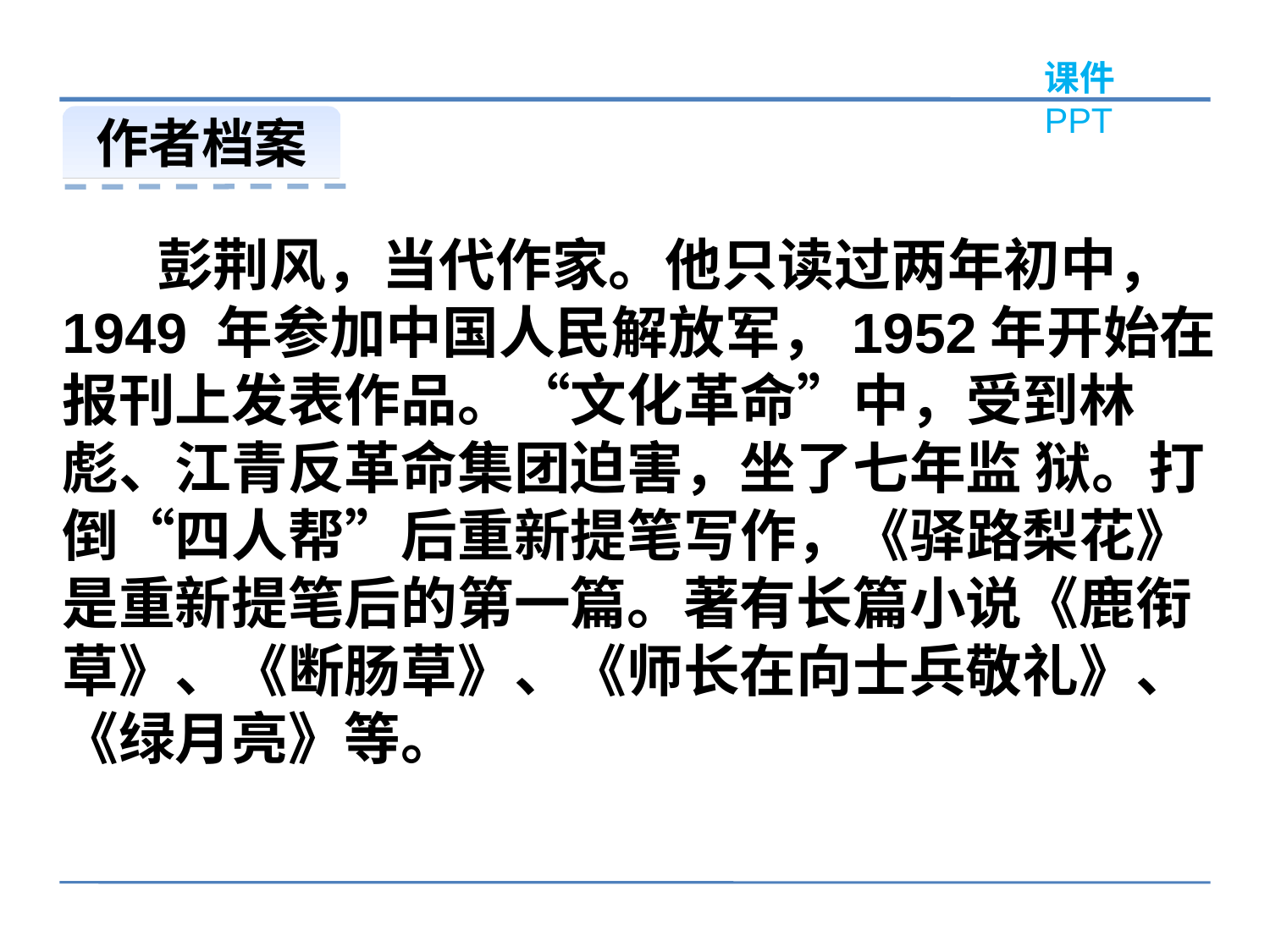

课件PPT
作者档案

   彭荆风，当代作家。他只读过两年初中，1949 年参加中国人民解放军，1952年开始在报刊上发表作品。“文化革命”中，受到林彪、江青反革命集团迫害，坐了七年监 狱。打倒“四人帮”后重新提笔写作，《驿路梨花》是重新提笔后的第一篇。著有长篇小说《鹿衔草》、《断肠草》、《师长在向士兵敬礼》、《绿月亮》等。